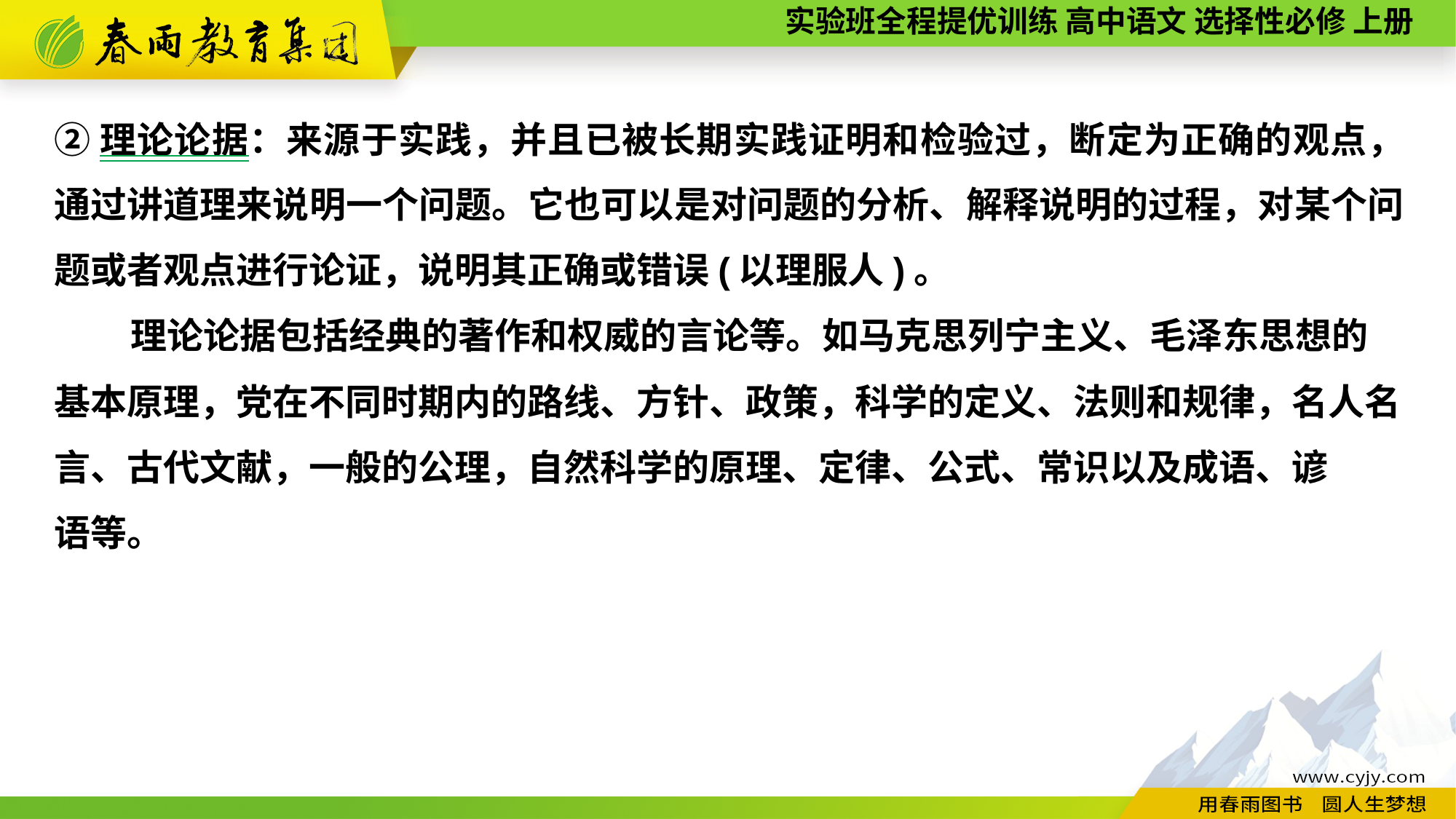

②理论论据：来源于实践，并且已被长期实践证明和检验过，断定为正确的观点，通过讲道理来说明一个问题。它也可以是对问题的分析、解释说明的过程，对某个问题或者观点进行论证，说明其正确或错误(以理服人)。
理论论据包括经典的著作和权威的言论等。如马克思列宁主义、毛泽东思想的基本原理，党在不同时期内的路线、方针、政策，科学的定义、法则和规律，名人名言、古代文献，一般的公理，自然科学的原理、定律、公式、常识以及成语、谚
语等。